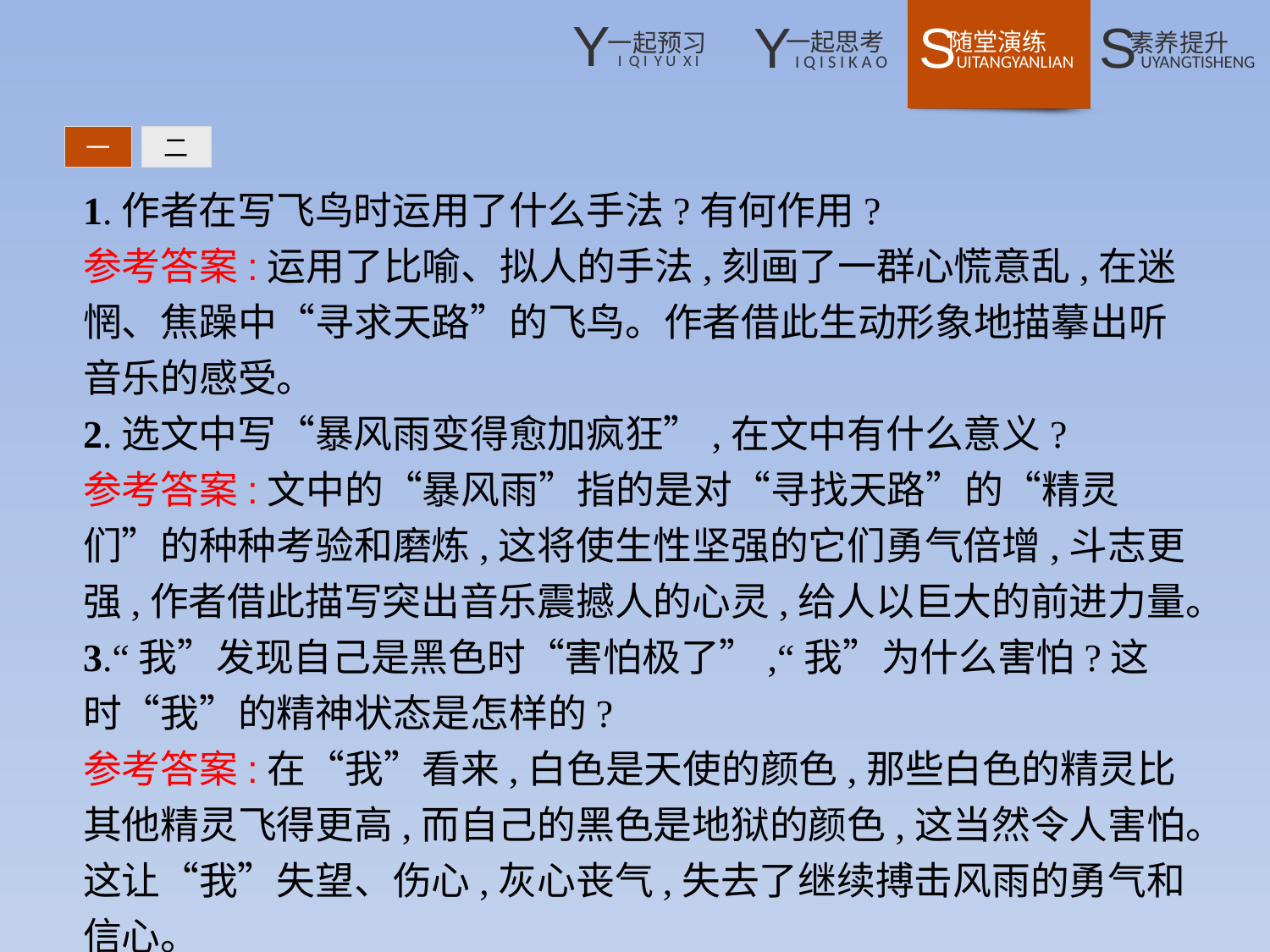

一
二
1.作者在写飞鸟时运用了什么手法?有何作用?
参考答案:运用了比喻、拟人的手法,刻画了一群心慌意乱,在迷惘、焦躁中“寻求天路”的飞鸟。作者借此生动形象地描摹出听音乐的感受。
2.选文中写“暴风雨变得愈加疯狂”,在文中有什么意义?
参考答案:文中的“暴风雨”指的是对“寻找天路”的“精灵们”的种种考验和磨炼,这将使生性坚强的它们勇气倍增,斗志更强,作者借此描写突出音乐震撼人的心灵,给人以巨大的前进力量。
3.“我”发现自己是黑色时“害怕极了”,“我”为什么害怕?这时“我”的精神状态是怎样的?
参考答案:在“我”看来,白色是天使的颜色,那些白色的精灵比其他精灵飞得更高,而自己的黑色是地狱的颜色,这当然令人害怕。这让“我”失望、伤心,灰心丧气,失去了继续搏击风雨的勇气和信心。